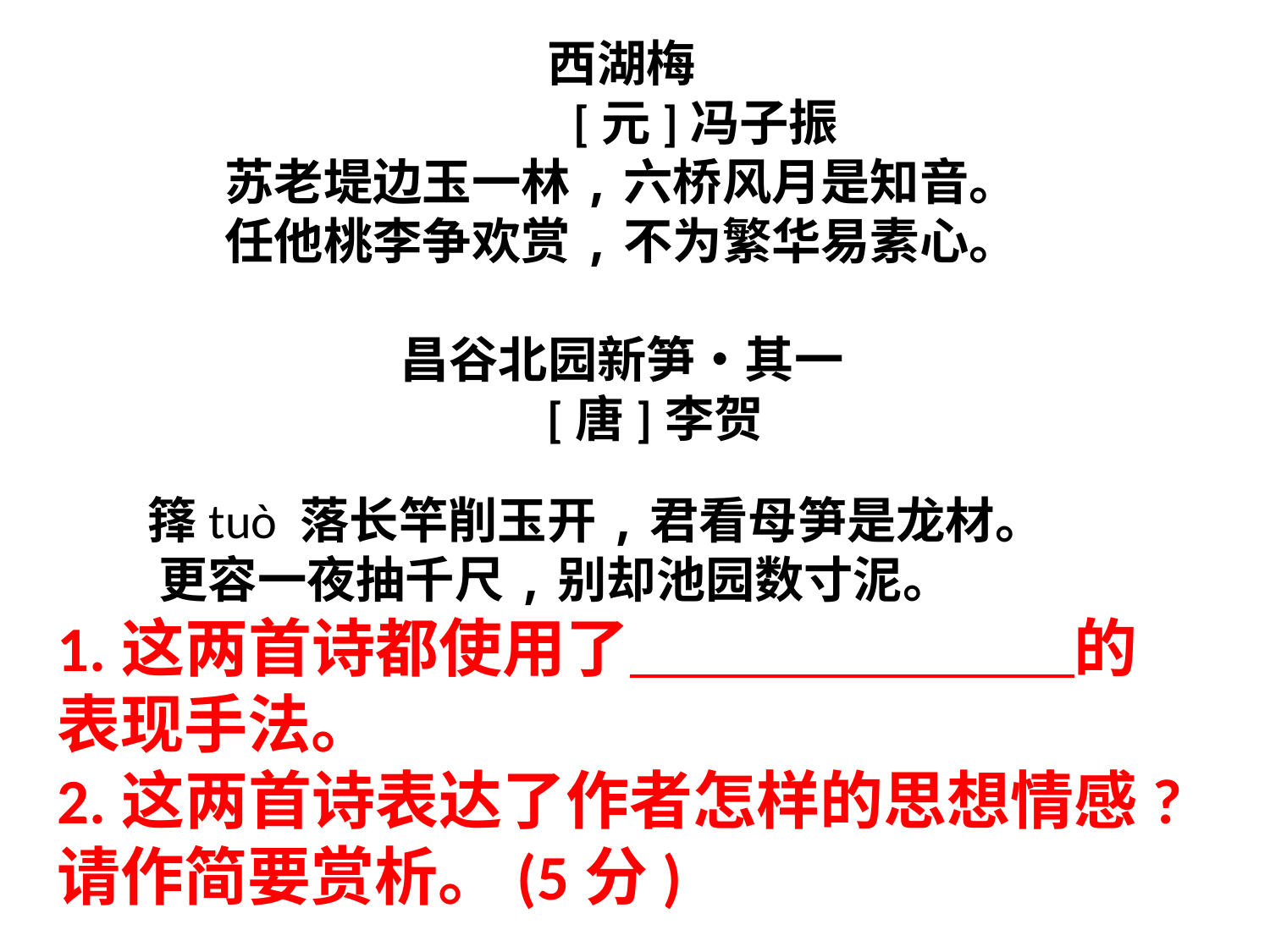

西湖梅
               [元]冯子振
苏老堤边玉一林,六桥风月是知音。
任他桃李争欢赏,不为繁华易素心。

昌谷北园新笋•其一
      [唐]李贺

       箨tuò 落长竿削玉开,君看母笋是龙材。
        更容一夜抽千尺,别却池园数寸泥。
1.这两首诗都使用了　　　　　　　的表现手法。
2.这两首诗表达了作者怎样的思想情感?请作简要赏析。(5分)